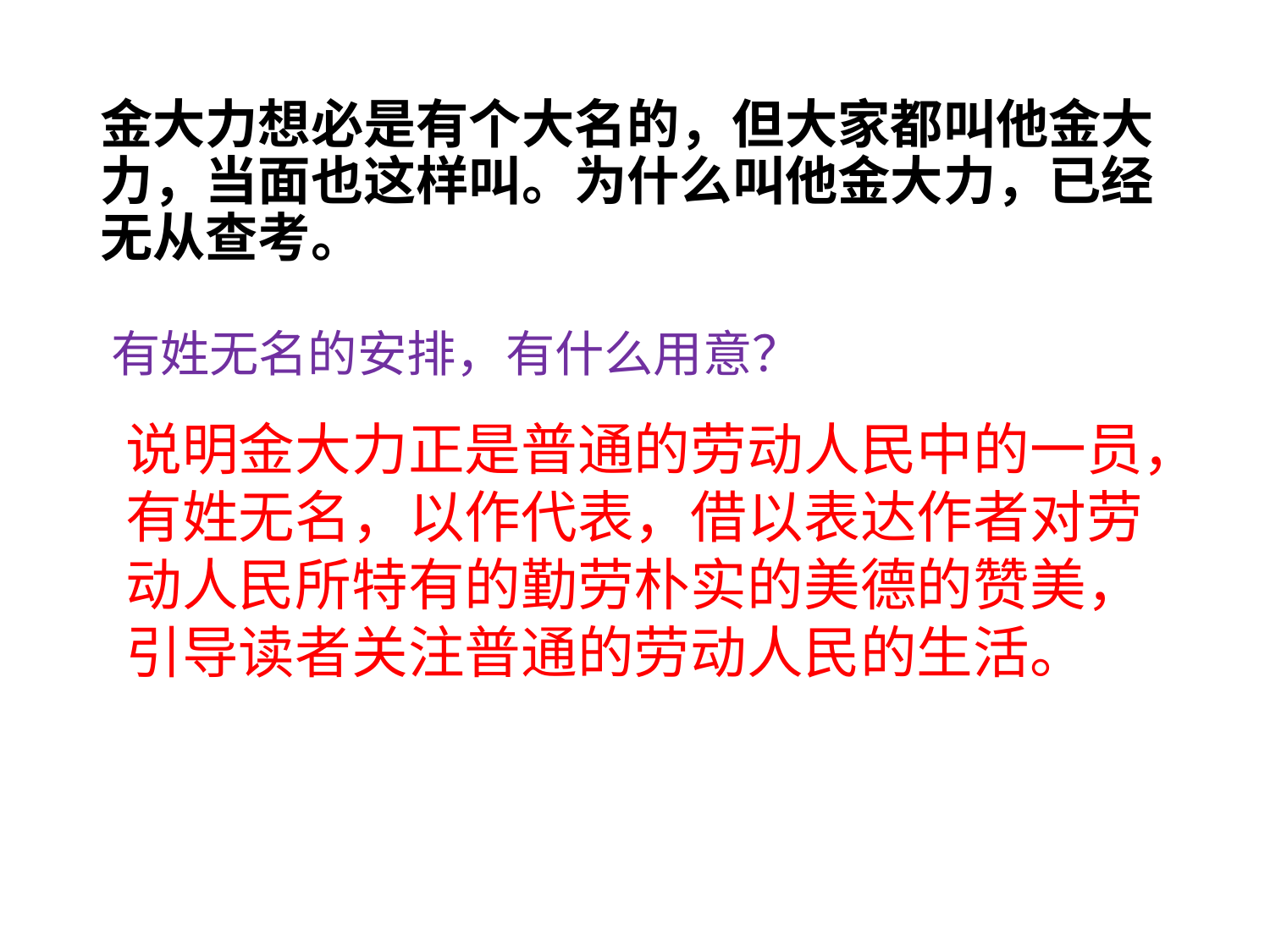

# 金大力想必是有个大名的，但大家都叫他金大力，当面也这样叫。为什么叫他金大力，已经无从查考。
有姓无名的安排，有什么用意？
说明金大力正是普通的劳动人民中的一员，有姓无名，以作代表，借以表达作者对劳动人民所特有的勤劳朴实的美德的赞美，引导读者关注普通的劳动人民的生活。